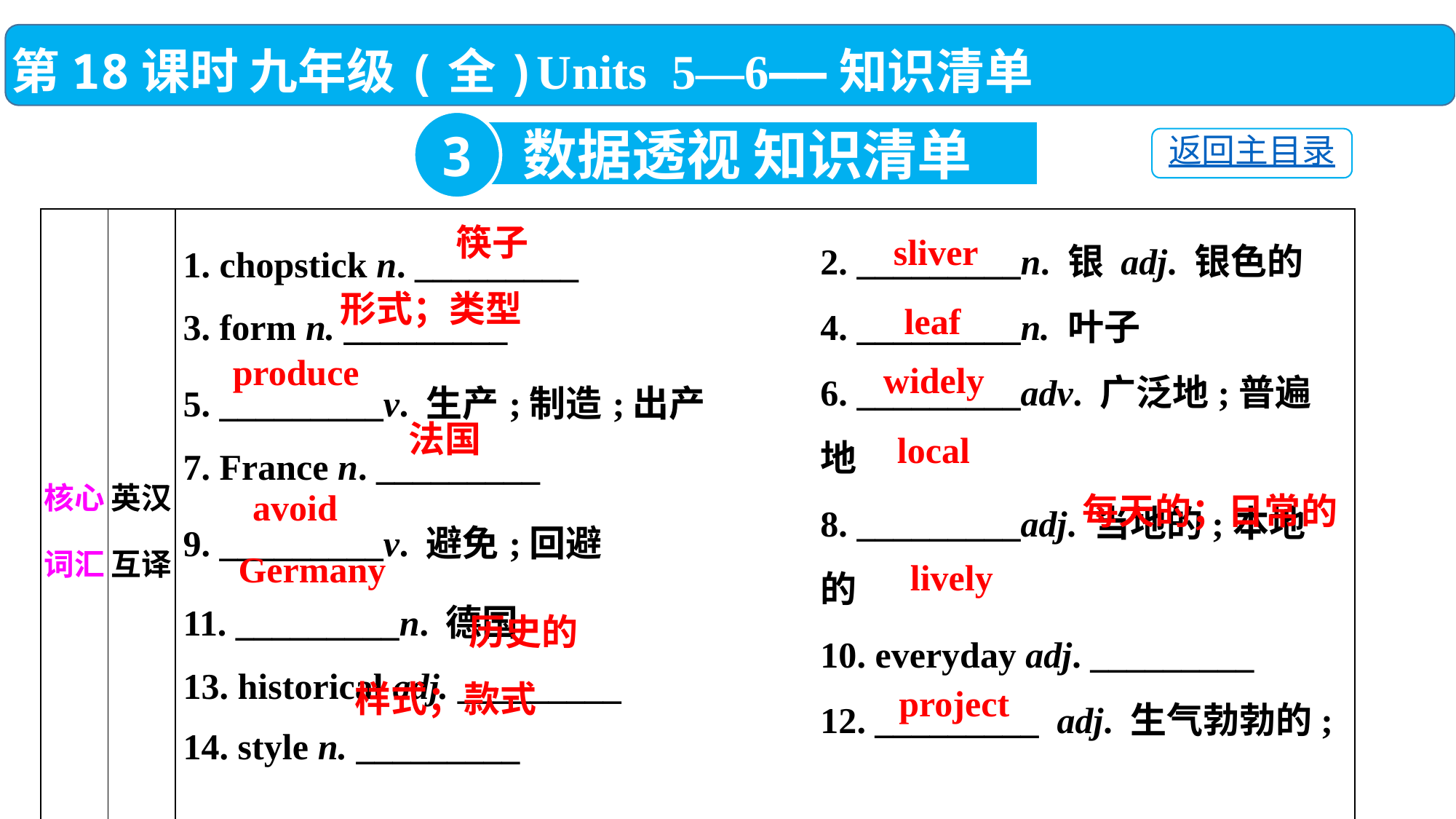

第18课时 九年级(全)Units  5—6——知识清单
3
数据透视 知识清单
返回主目录
| 核心词汇 | 英汉互译 | 1. chopstick n. \_\_\_\_\_\_\_\_\_　　　 3. form n. \_\_\_\_\_\_\_\_\_ 5. \_\_\_\_\_\_\_\_\_v. 生产;制造;出产 7. France n. \_\_\_\_\_\_\_\_\_ 9. \_\_\_\_\_\_\_\_\_v. 避免;回避 11. \_\_\_\_\_\_\_\_\_n. 德国 13. historical adj. \_\_\_\_\_\_\_\_\_ 14. style n. \_\_\_\_\_\_\_\_\_ |
| --- | --- | --- |
2. _________n. 银 adj. 银色的
4. _________n. 叶子
6. _________adv. 广泛地;普遍地
8. _________adj. 当地的;本地的
10. everyday adj. _________
_________  adj. 生气勃勃的;
      鲜艳的
15. _________n. 项目;工程
筷子
sliver
形式；类型
leaf
produce
widely
法国
local
avoid
每天的；日常的
Germany
lively
历史的
样式；款式
project